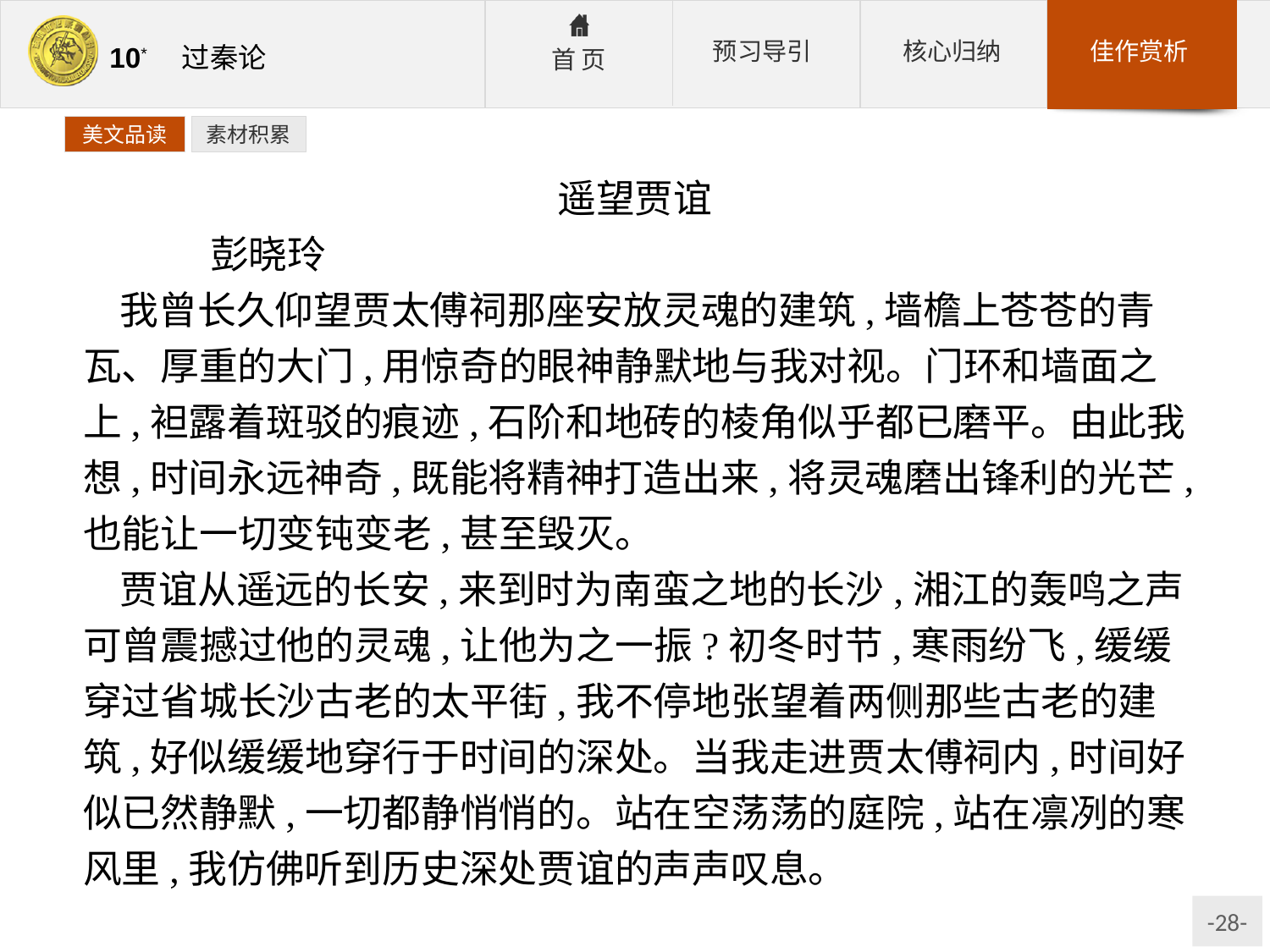

美文品读
素材积累
遥望贾谊
	彭晓玲
我曾长久仰望贾太傅祠那座安放灵魂的建筑,墙檐上苍苍的青瓦、厚重的大门,用惊奇的眼神静默地与我对视。门环和墙面之上,袒露着斑驳的痕迹,石阶和地砖的棱角似乎都已磨平。由此我想,时间永远神奇,既能将精神打造出来,将灵魂磨出锋利的光芒,也能让一切变钝变老,甚至毁灭。
贾谊从遥远的长安,来到时为南蛮之地的长沙,湘江的轰鸣之声可曾震撼过他的灵魂,让他为之一振?初冬时节,寒雨纷飞,缓缓穿过省城长沙古老的太平街,我不停地张望着两侧那些古老的建筑,好似缓缓地穿行于时间的深处。当我走进贾太傅祠内,时间好似已然静默,一切都静悄悄的。站在空荡荡的庭院,站在凛冽的寒风里,我仿佛听到历史深处贾谊的声声叹息。